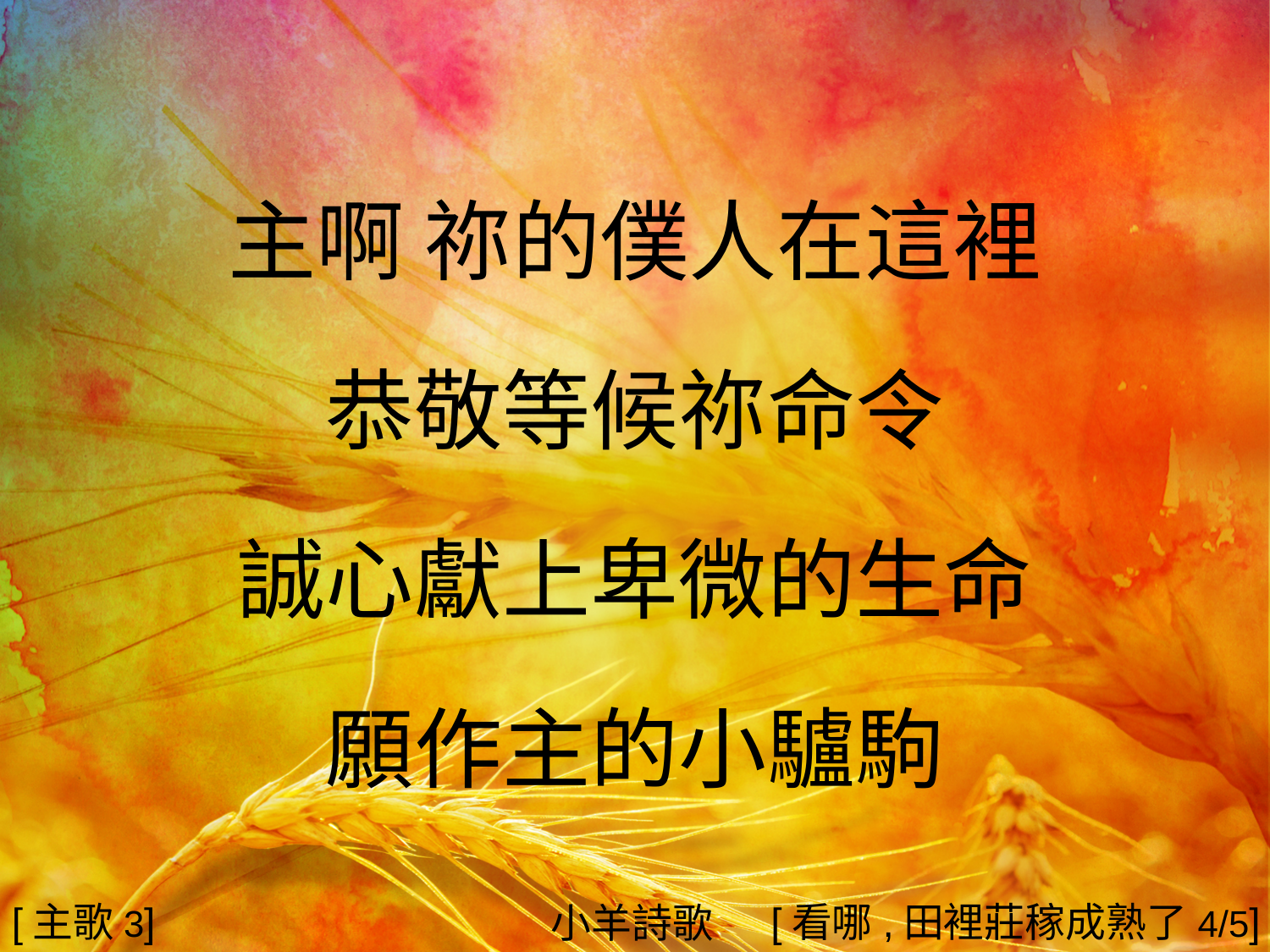

主啊 祢的僕人在這裡

恭敬等候祢命令

誠心獻上卑微的生命

願作主的小驢駒
#

[主歌3]
[看哪,田裡莊稼成熟了4/5]
小羊詩歌